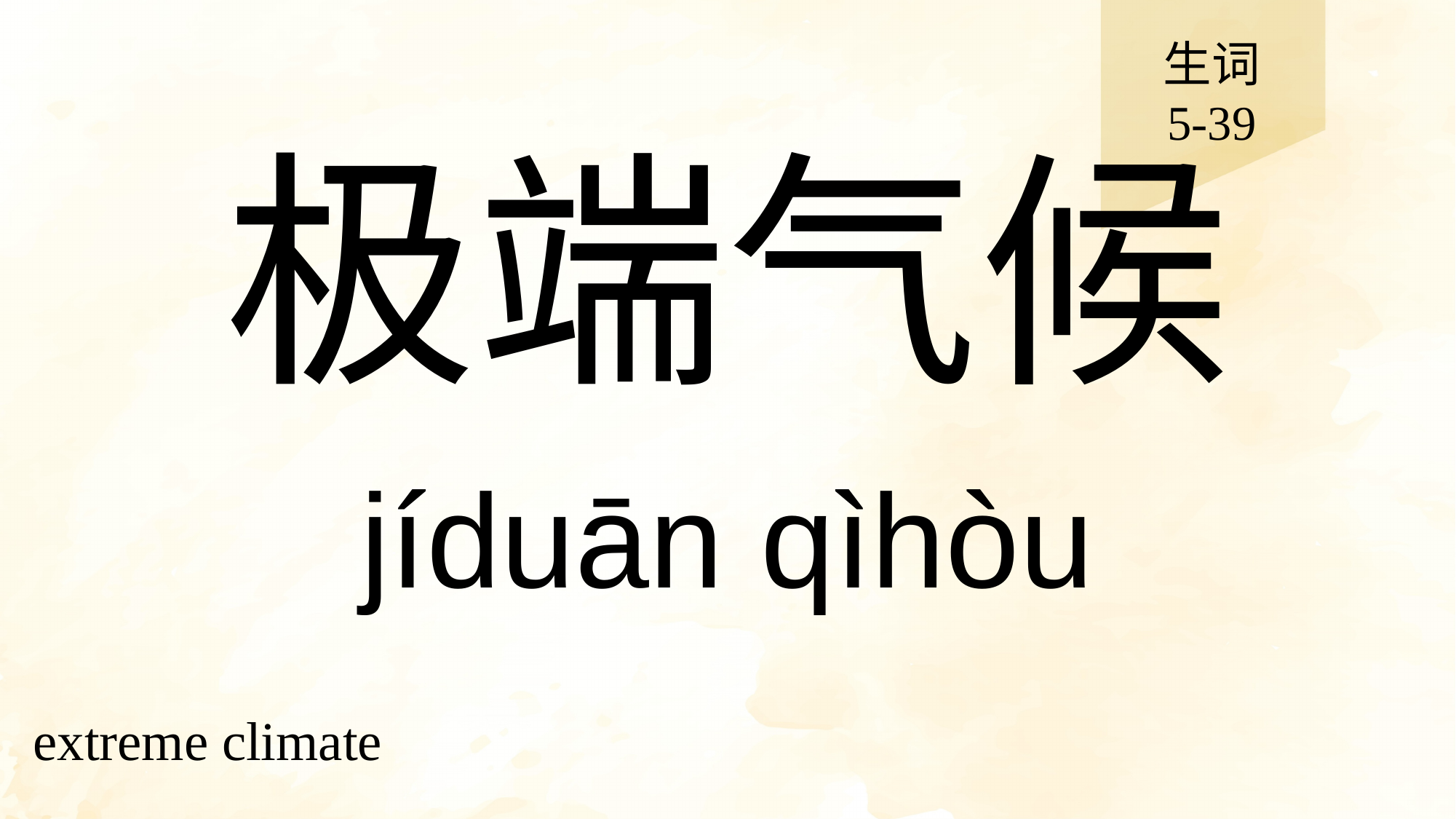

生词
5-39
# 极端气候
jíduān qìhòu
extreme climate